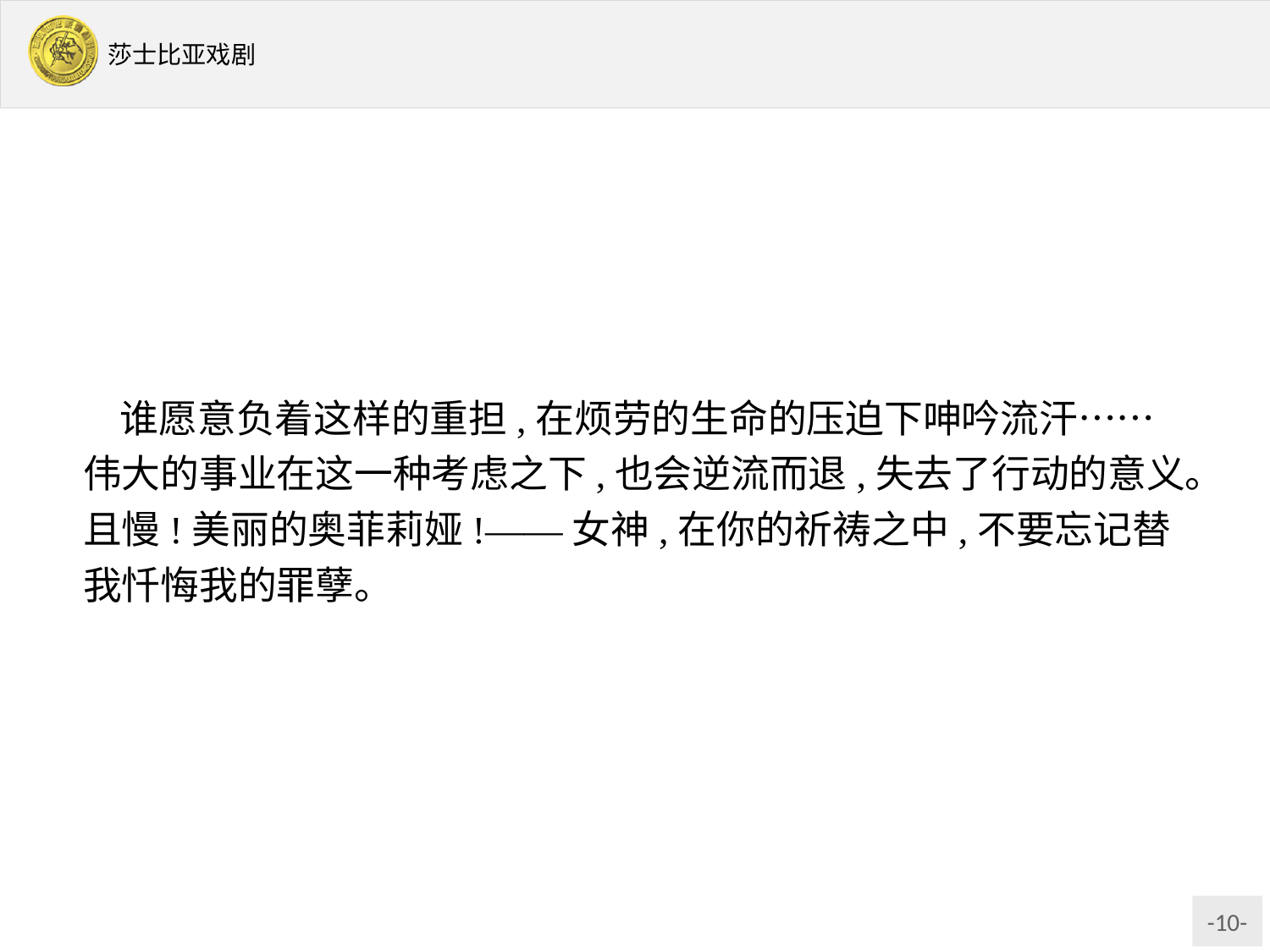

谁愿意负着这样的重担,在烦劳的生命的压迫下呻吟流汗……伟大的事业在这一种考虑之下,也会逆流而退,失去了行动的意义。且慢!美丽的奥菲莉娅!——女神,在你的祈祷之中,不要忘记替我忏悔我的罪孽。